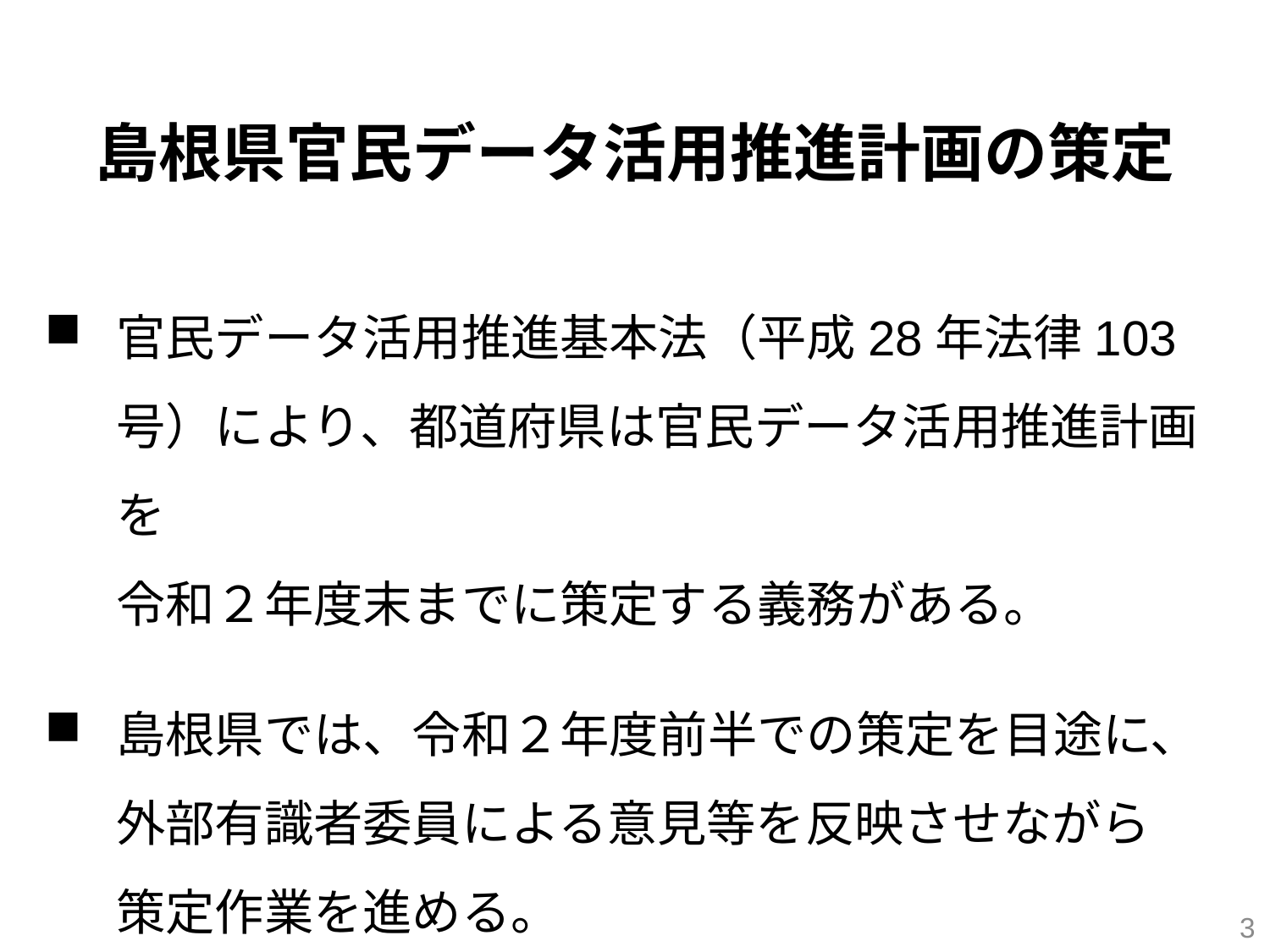

島根県官民データ活用推進計画の策定
官民データ活用推進基本法（平成28年法律103号）により、都道府県は官民データ活用推進計画を
令和２年度末までに策定する義務がある。
島根県では、令和２年度前半での策定を目途に、
外部有識者委員による意見等を反映させながら
策定作業を進める。
3